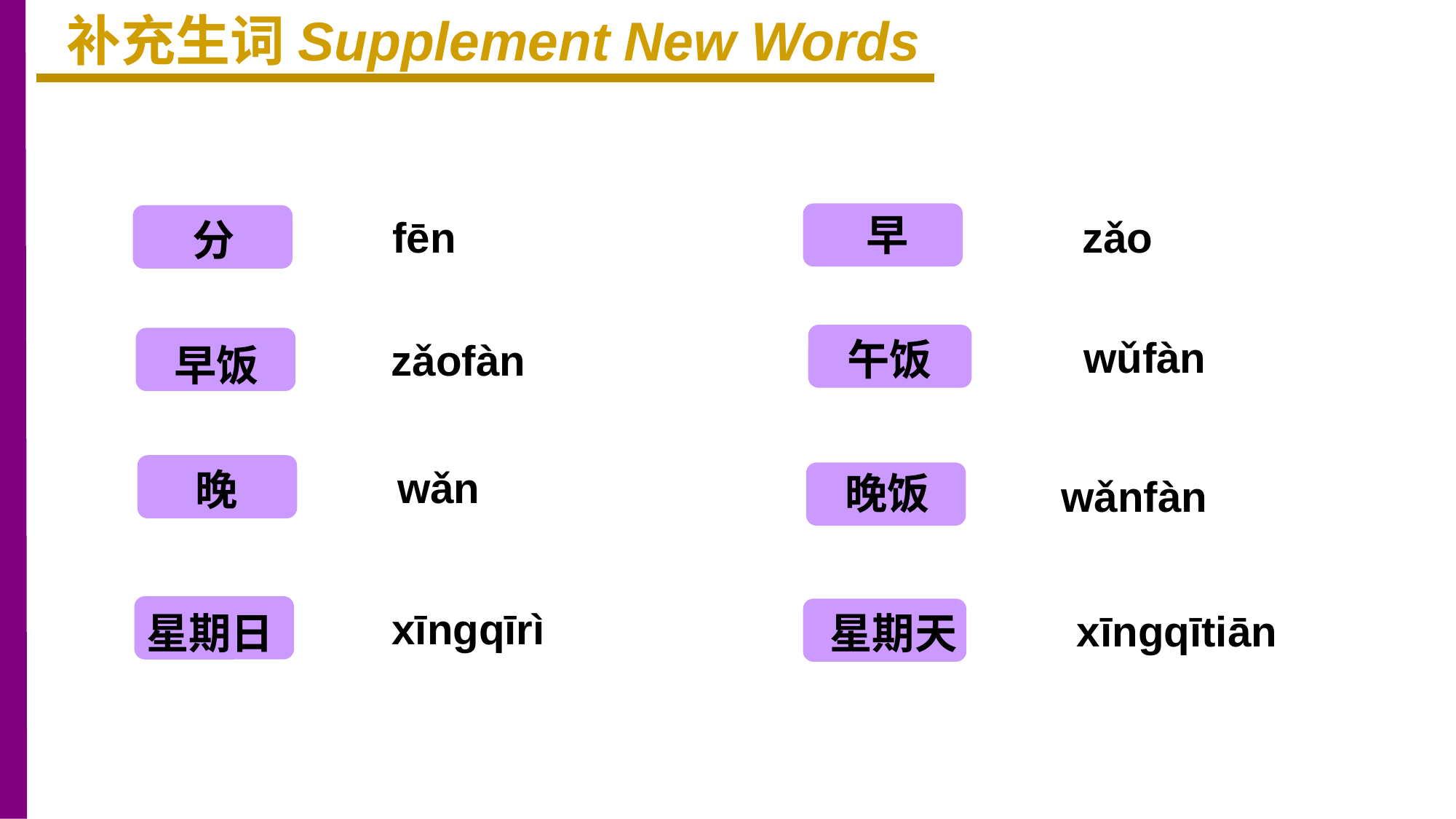

补充生词Supplement New Words
早

分
fēn
zǎo

午饭
wǔfàn

早饭
zǎofàn
wǎn

晚
晚饭

wǎnfàn

星期日
xīngqīrì

星期天
xīngqītiān